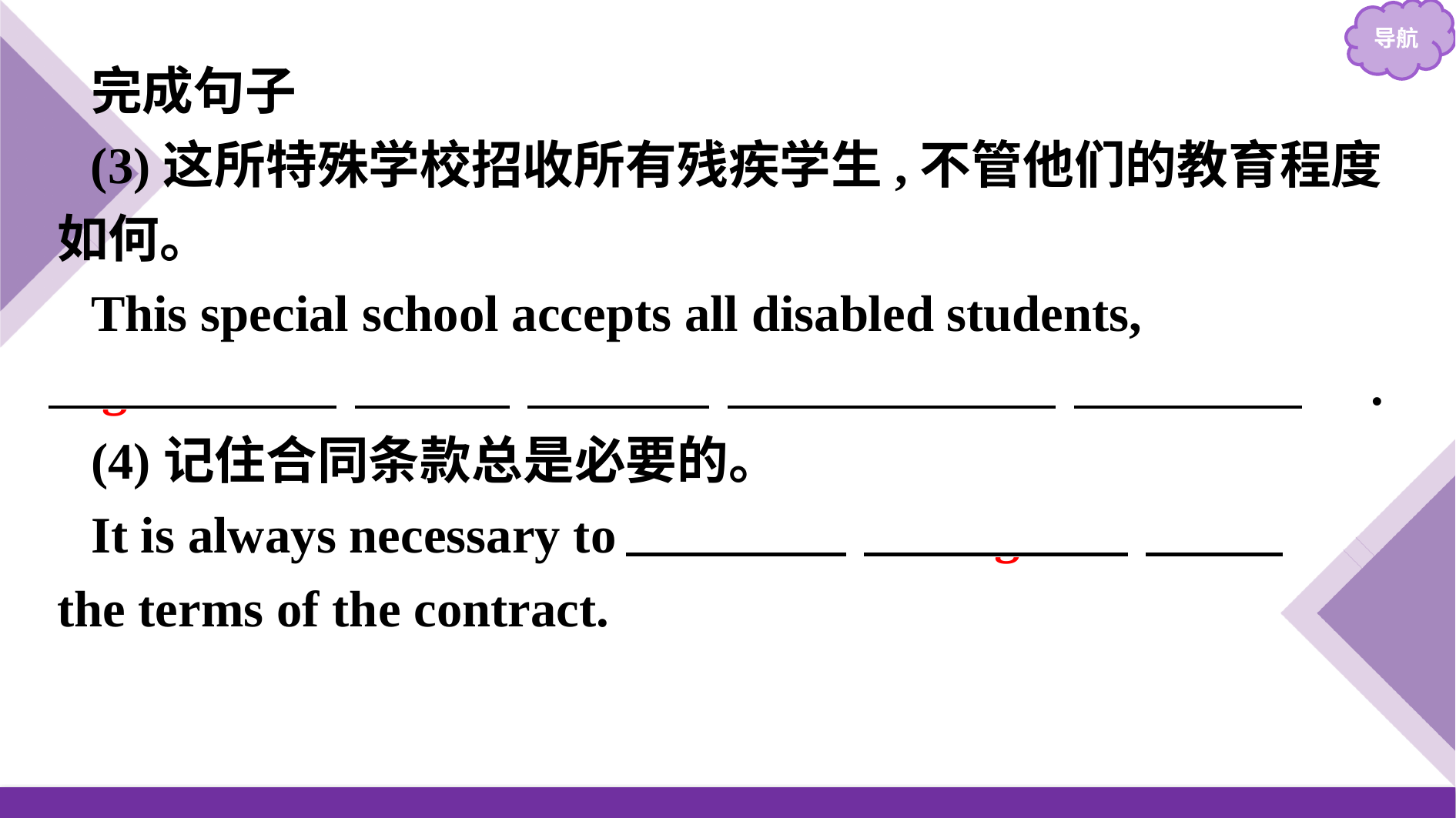

完成句子
(3)这所特殊学校招收所有残疾学生,不管他们的教育程度如何。
This special school accepts all disabled students,　regardless　 　of　　their       educational　 　level　 .
(4)记住合同条款总是必要的。
It is always necessary to 　have　 　regard　 　to　 the terms of the contract.